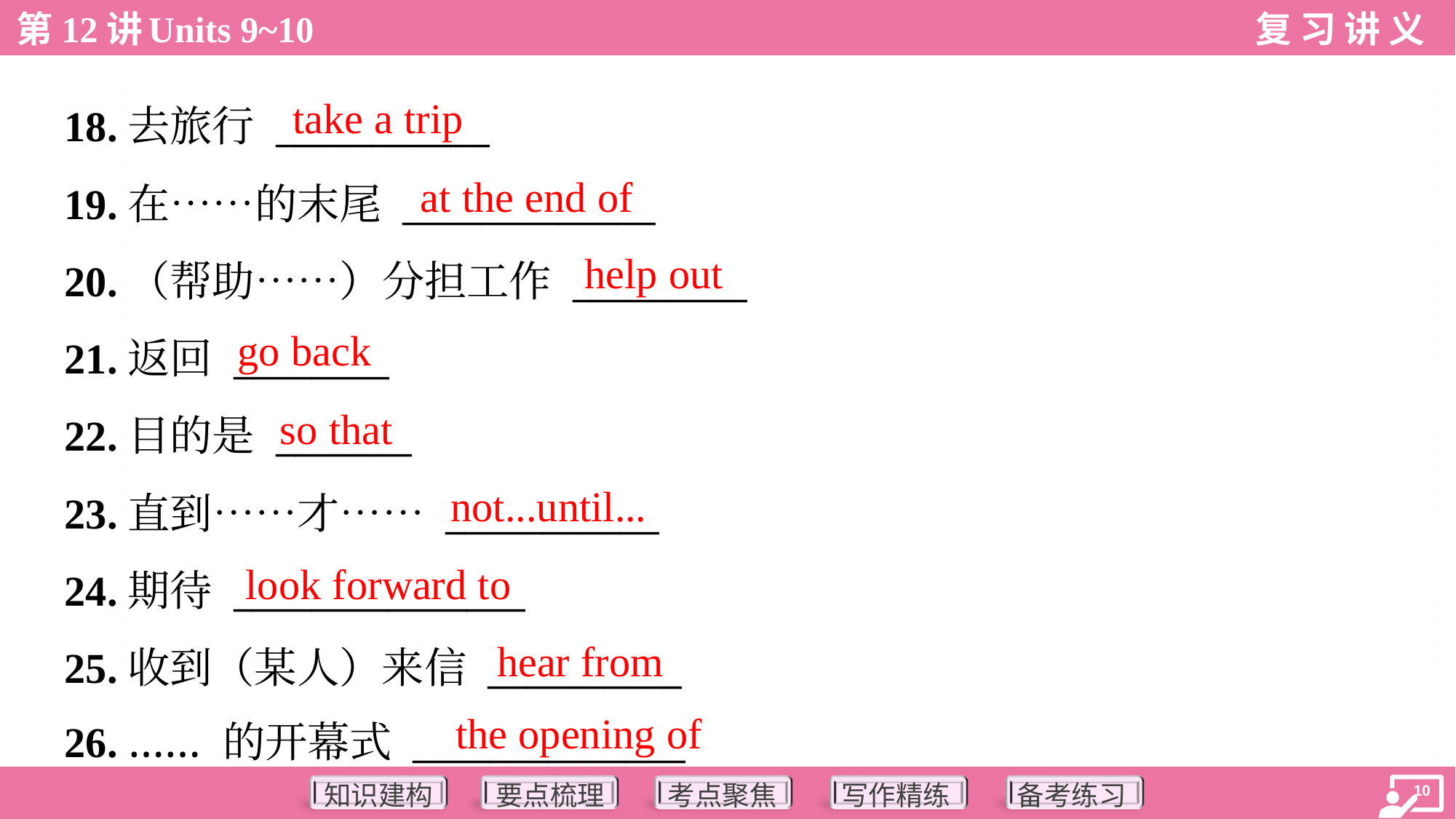

take a trip
18.去旅行 ___________
19.在……的末尾 _____________
20.（帮助……）分担工作 _________
21.返回 ________
22.目的是 _______
23.直到……才…… ___________
24.期待 _______________
25.收到（某人）来信 __________
26. …… 的开幕式 ______________
at the end of
help out
go back
so that
not...until...
look forward to
hear from
the opening of